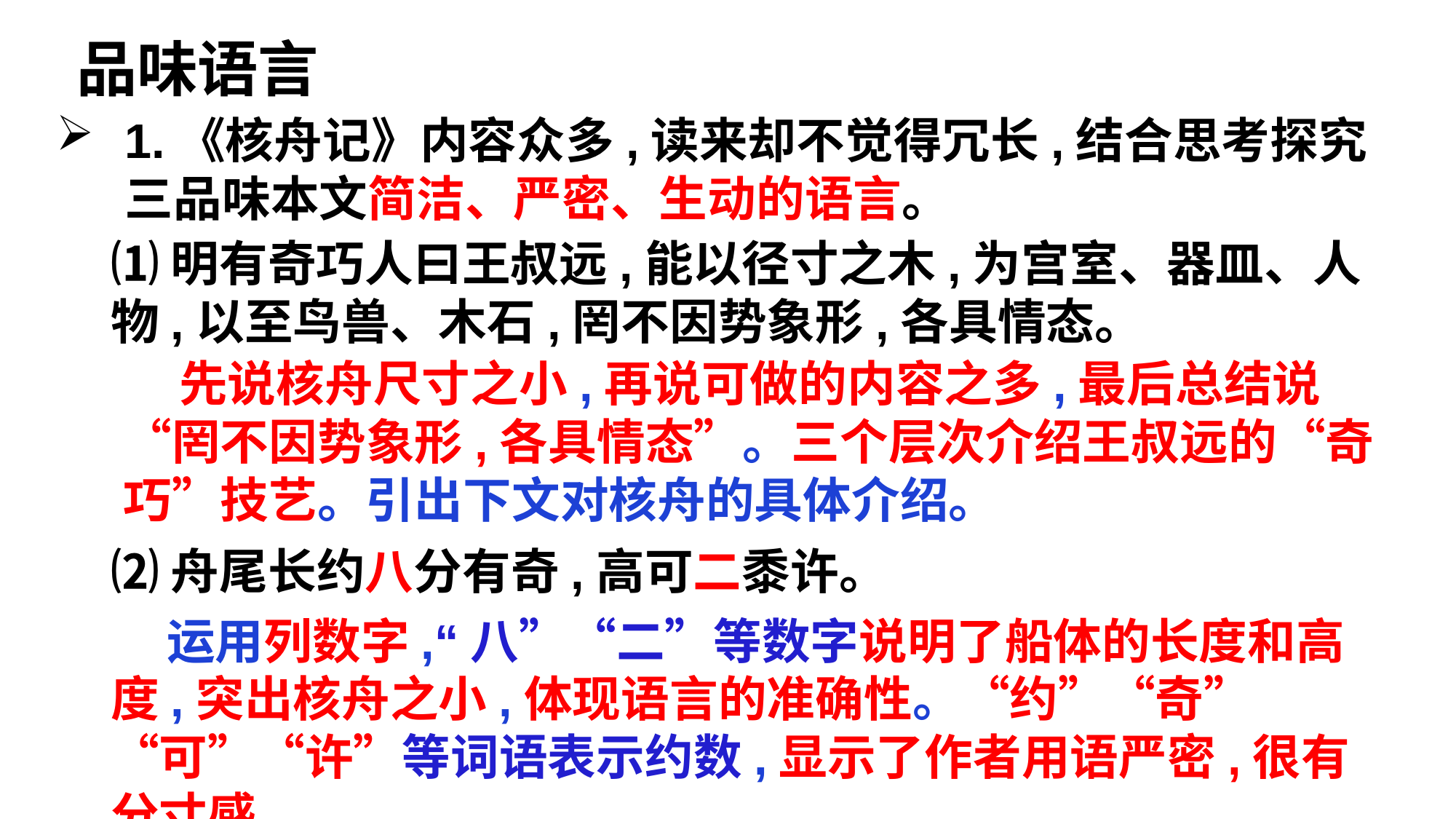

品味语言
1.《核舟记》内容众多,读来却不觉得冗长,结合思考探究三品味本文简洁、严密、生动的语言。
⑴明有奇巧人曰王叔远,能以径寸之木,为宫室、器皿、人物,以至鸟兽、木石,罔不因势象形,各具情态。
    先说核舟尺寸之小,再说可做的内容之多,最后总结说“罔不因势象形,各具情态”。三个层次介绍王叔远的“奇巧”技艺。引出下文对核舟的具体介绍。
⑵舟尾长约八分有奇,高可二黍许。
    运用列数字,“八”“二”等数字说明了船体的长度和高度,突出核舟之小,体现语言的准确性。“约”“奇”“可”“许”等词语表示约数,显示了作者用语严密,很有分寸感。